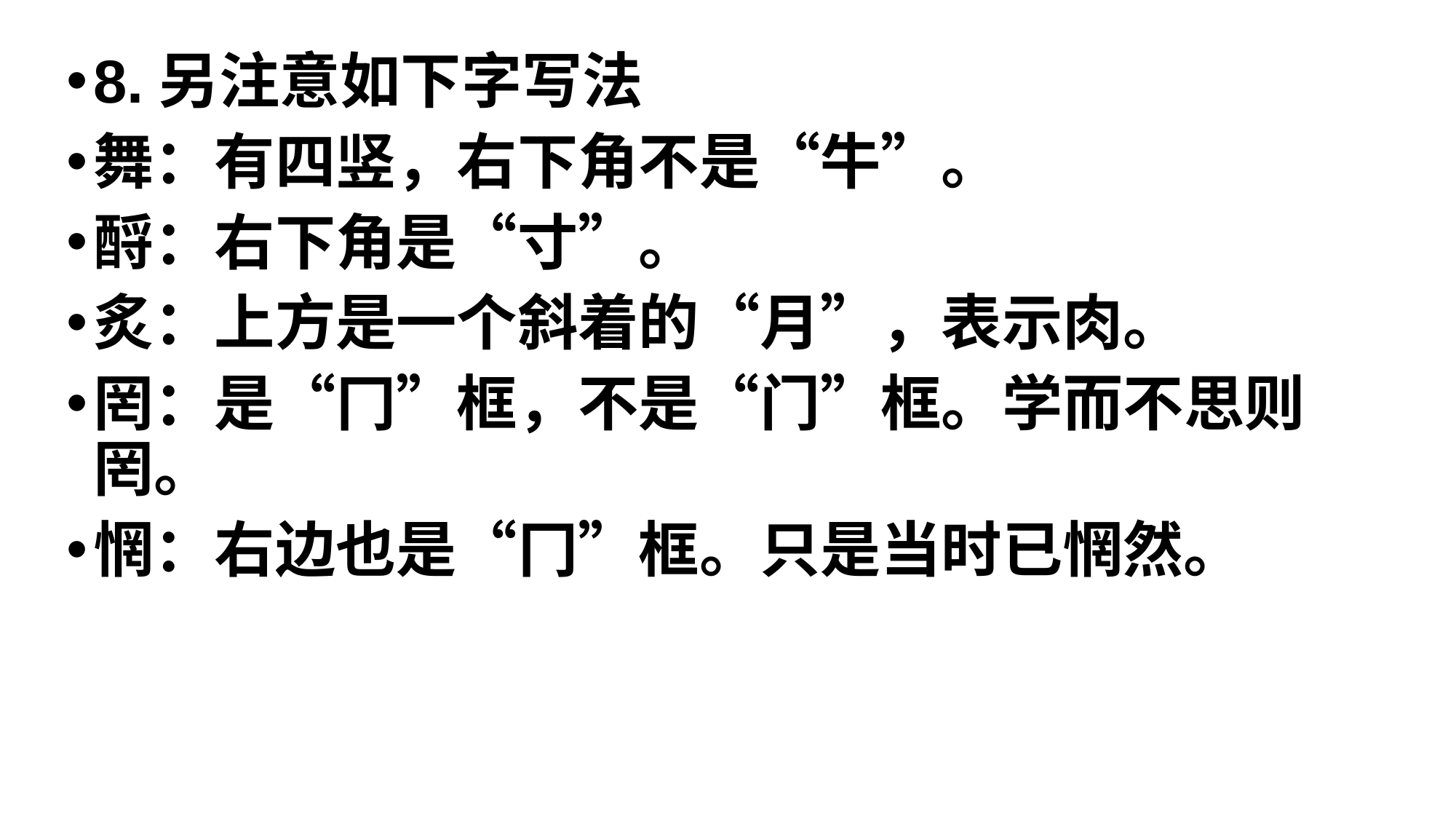

8.另注意如下字写法
舞：有四竖，右下角不是“牛”。
酹：右下角是“寸”。
炙：上方是一个斜着的“月”，表示肉。
罔：是“冂”框，不是“门”框。学而不思则罔。
惘：右边也是“冂”框。只是当时已惘然。